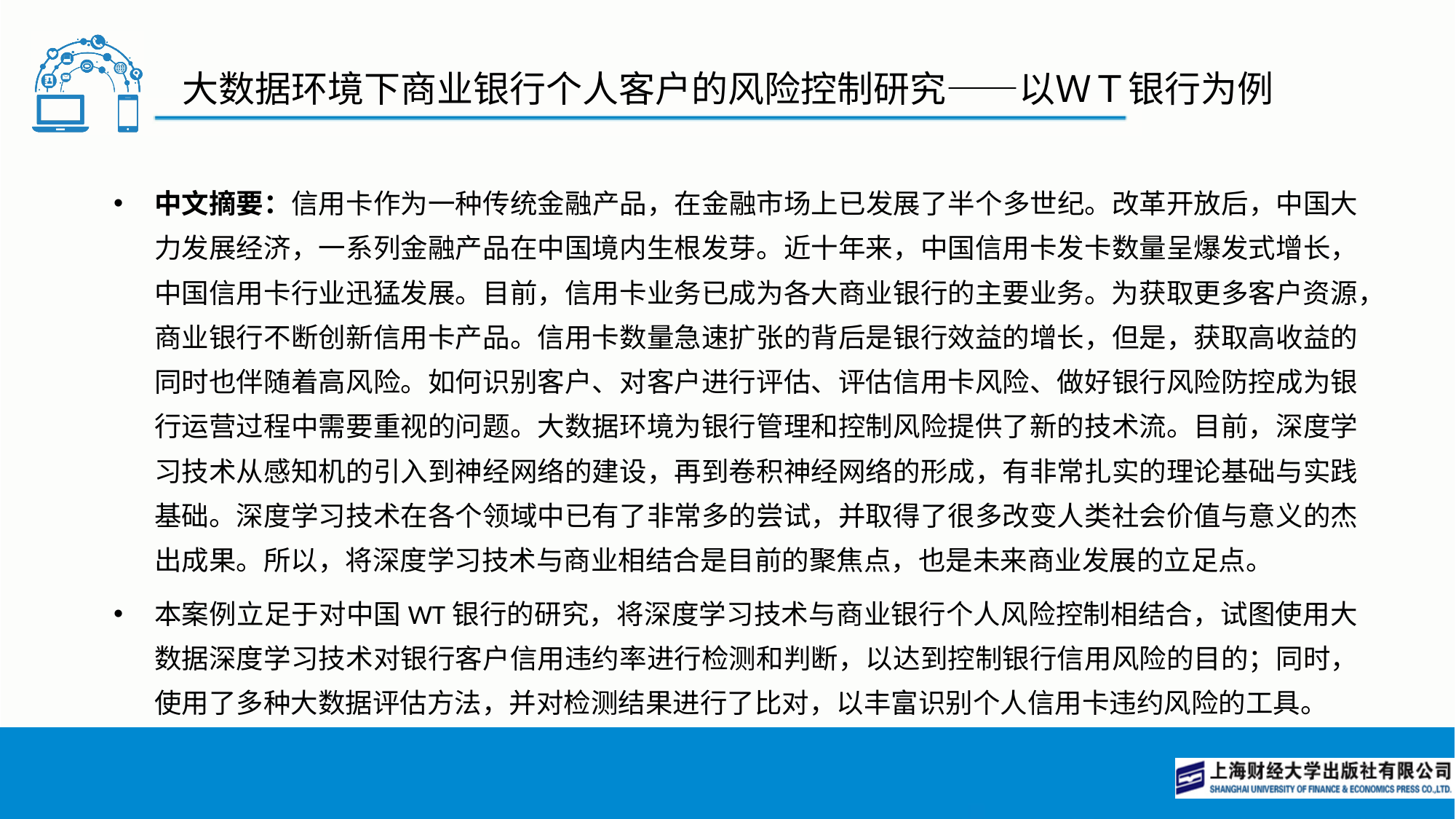

# 大数据环境下商业银行个人客户的风险控制研究——以ＷＴ银行为例
中文摘要：信用卡作为一种传统金融产品，在金融市场上已发展了半个多世纪。改革开放后，中国大力发展经济，一系列金融产品在中国境内生根发芽。近十年来，中国信用卡发卡数量呈爆发式增长，中国信用卡行业迅猛发展。目前，信用卡业务已成为各大商业银行的主要业务。为获取更多客户资源，商业银行不断创新信用卡产品。信用卡数量急速扩张的背后是银行效益的增长，但是，获取高收益的同时也伴随着高风险。如何识别客户、对客户进行评估、评估信用卡风险、做好银行风险防控成为银行运营过程中需要重视的问题。大数据环境为银行管理和控制风险提供了新的技术流。目前，深度学习技术从感知机的引入到神经网络的建设，再到卷积神经网络的形成，有非常扎实的理论基础与实践基础。深度学习技术在各个领域中已有了非常多的尝试，并取得了很多改变人类社会价值与意义的杰出成果。所以，将深度学习技术与商业相结合是目前的聚焦点，也是未来商业发展的立足点。
本案例立足于对中国WT银行的研究，将深度学习技术与商业银行个人风险控制相结合，试图使用大数据深度学习技术对银行客户信用违约率进行检测和判断，以达到控制银行信用风险的目的；同时，使用了多种大数据评估方法，并对检测结果进行了比对，以丰富识别个人信用卡违约风险的工具。